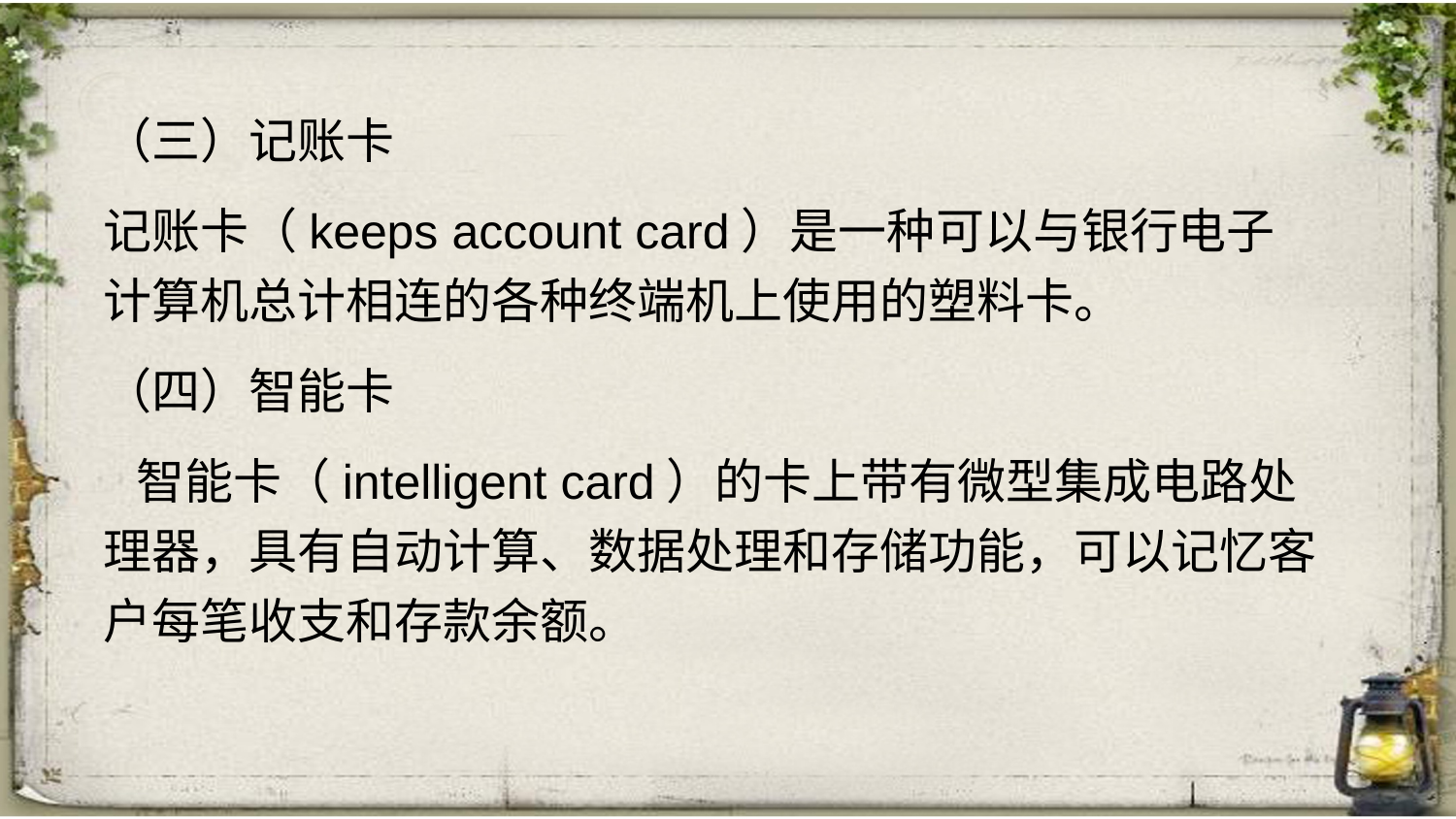

（三）记账卡
记账卡（keeps account card）是一种可以与银行电子计算机总计相连的各种终端机上使用的塑料卡。
（四）智能卡
  智能卡（intelligent card）的卡上带有微型集成电路处理器，具有自动计算、数据处理和存储功能，可以记忆客户每笔收支和存款余额。